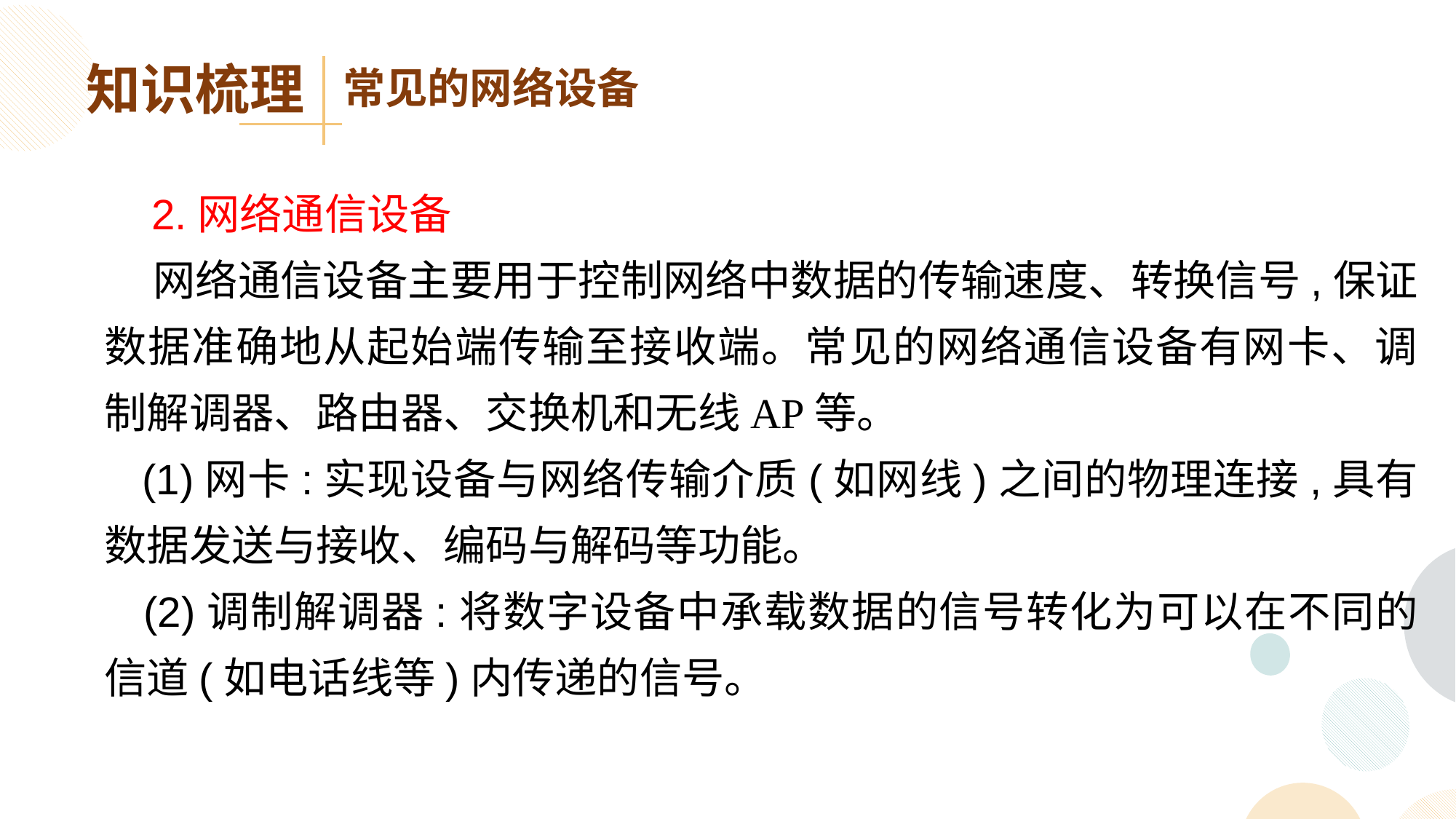

知识梳理
常见的网络设备
    2.网络通信设备
    网络通信设备主要用于控制网络中数据的传输速度、转换信号,保证数据准确地从起始端传输至接收端。常见的网络通信设备有网卡、调制解调器、路由器、交换机和无线AP等。
   (1)网卡:实现设备与网络传输介质(如网线)之间的物理连接,具有数据发送与接收、编码与解码等功能。
   (2)调制解调器:将数字设备中承载数据的信号转化为可以在不同的信道(如电话线等)内传递的信号。